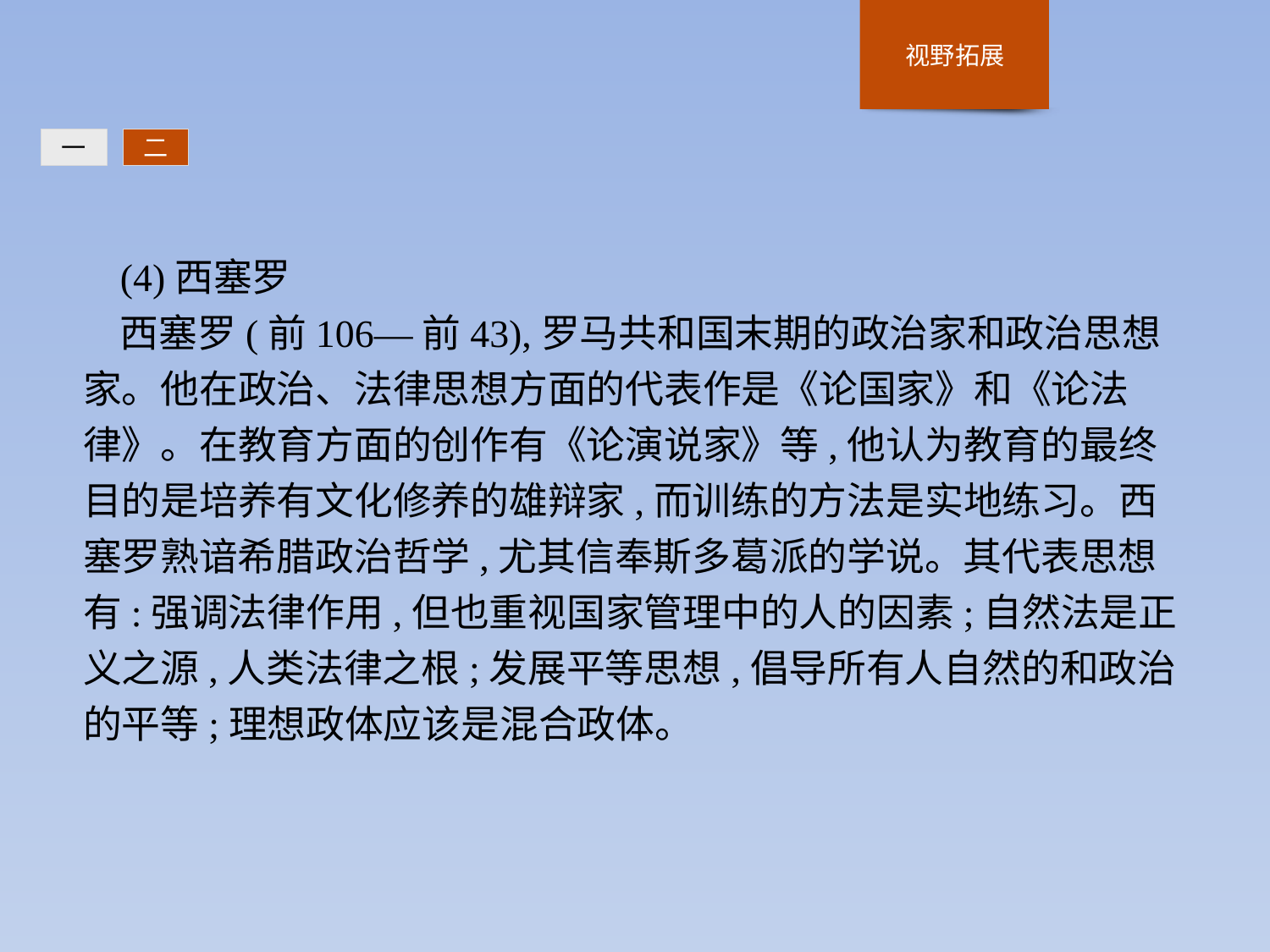

一
二
(4)西塞罗
西塞罗(前106—前43),罗马共和国末期的政治家和政治思想家。他在政治、法律思想方面的代表作是《论国家》和《论法律》。在教育方面的创作有《论演说家》等,他认为教育的最终目的是培养有文化修养的雄辩家,而训练的方法是实地练习。西塞罗熟谙希腊政治哲学,尤其信奉斯多葛派的学说。其代表思想有:强调法律作用,但也重视国家管理中的人的因素;自然法是正义之源,人类法律之根;发展平等思想,倡导所有人自然的和政治的平等;理想政体应该是混合政体。